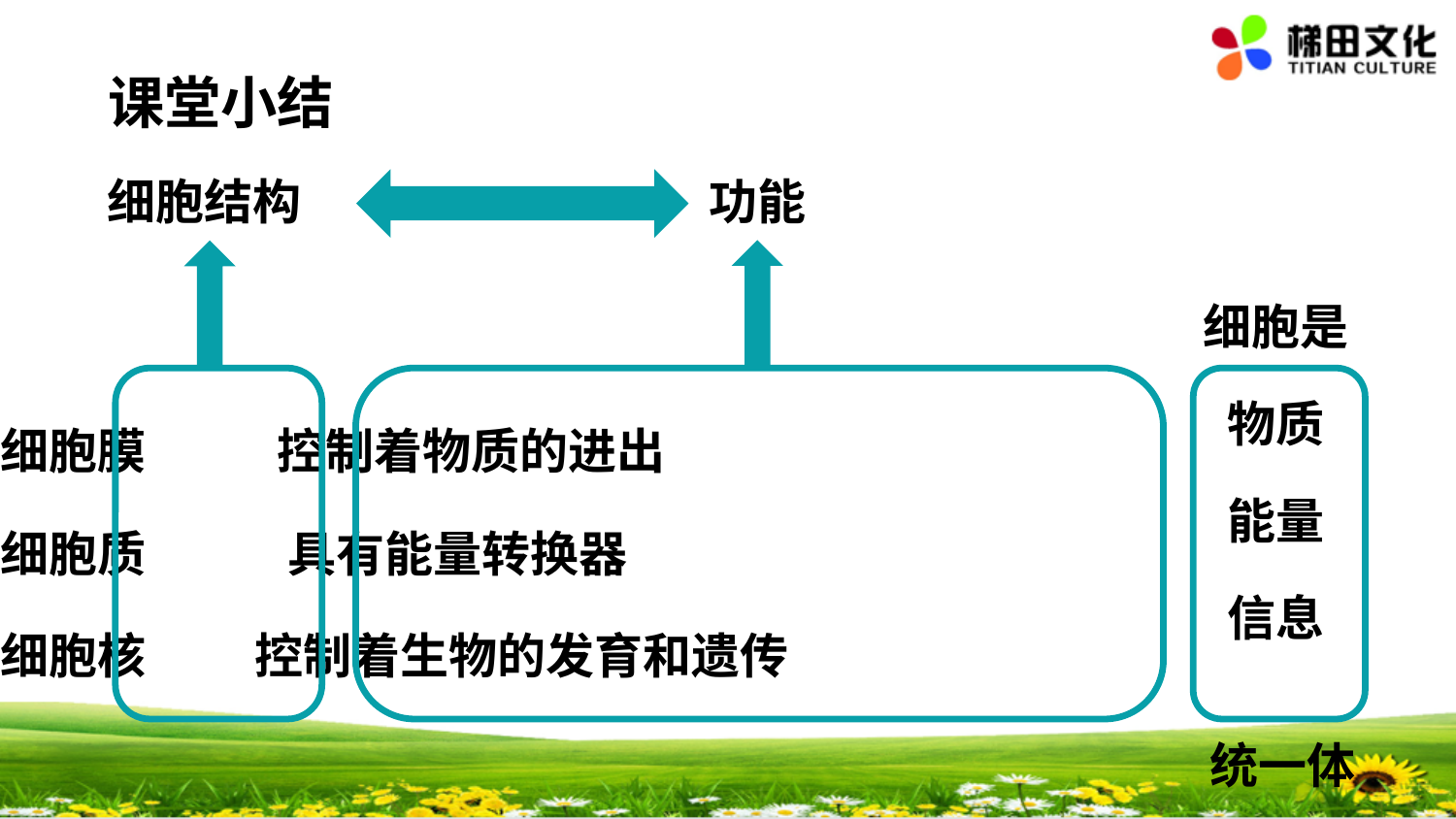

课堂小结
功能
细胞结构

细胞是
物质
能量
信息

细胞膜            控制着物质的进出
细胞质             具有能量转换器
细胞核          控制着生物的发育和遗传
统一体